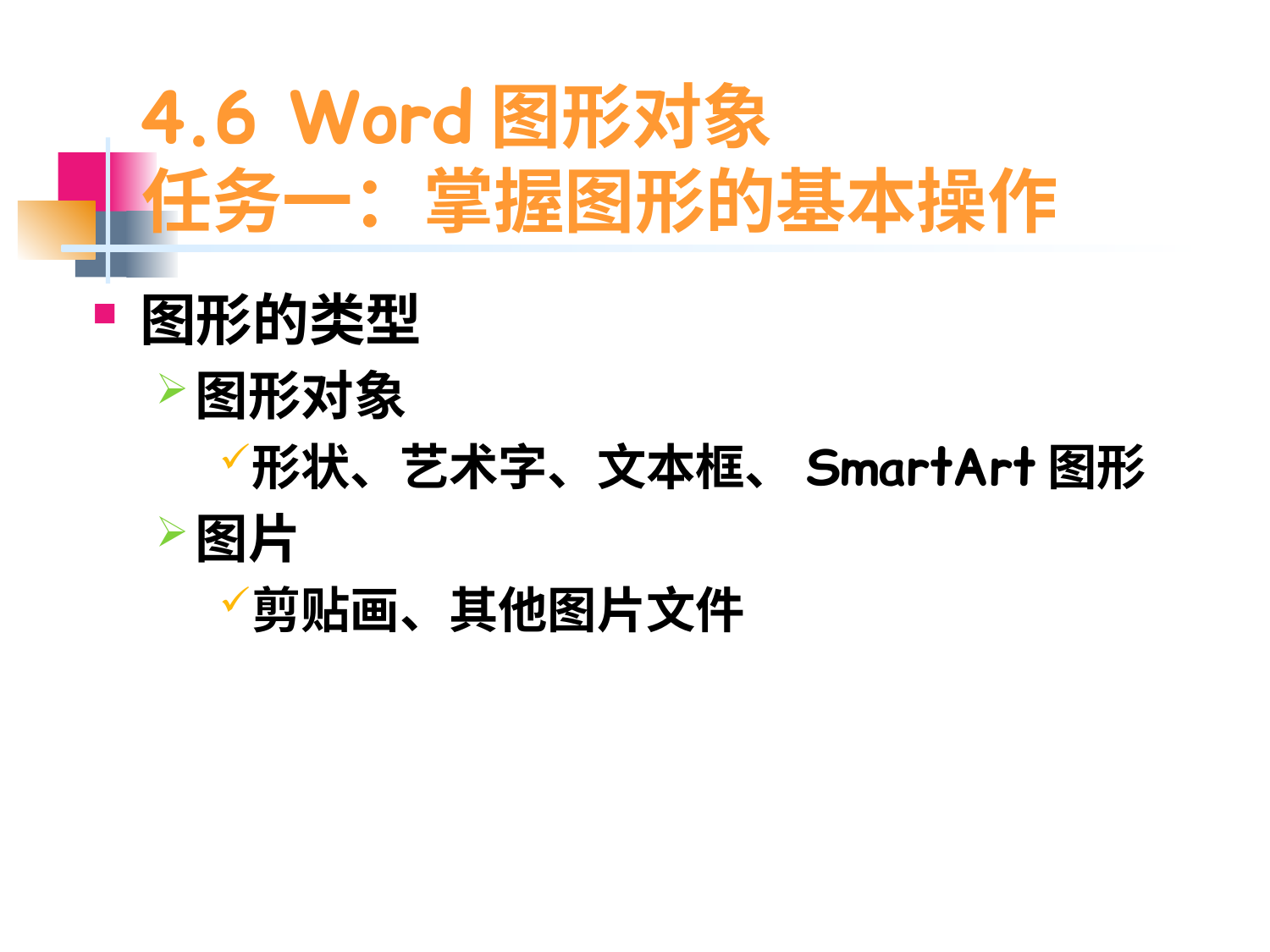

# 4.6 Word图形对象 任务一：掌握图形的基本操作
图形的类型
图形对象
形状、艺术字、文本框、SmartArt图形
图片
剪贴画、其他图片文件